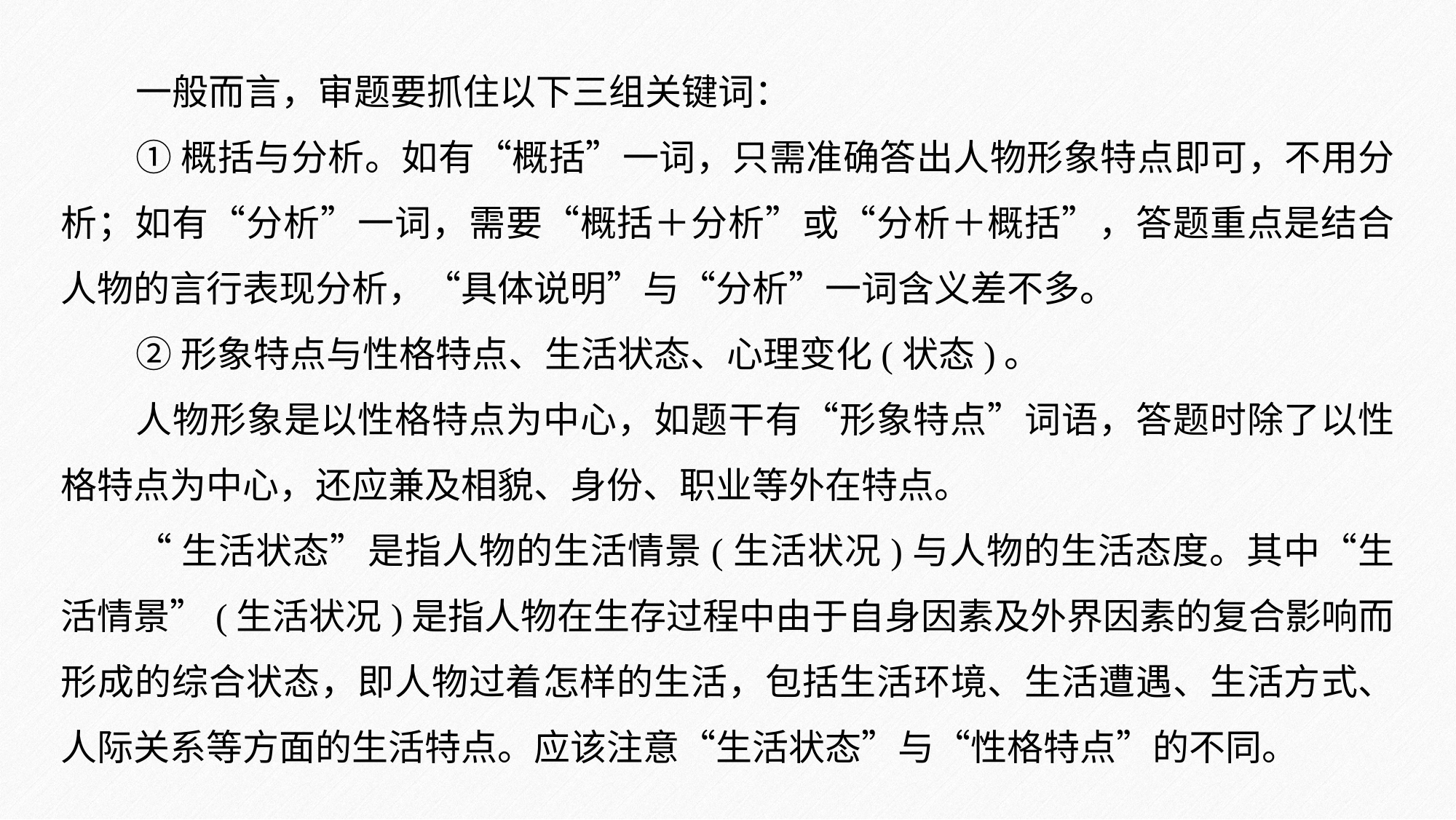

一般而言，审题要抓住以下三组关键词：
①概括与分析。如有“概括”一词，只需准确答出人物形象特点即可，不用分析；如有“分析”一词，需要“概括＋分析”或“分析＋概括”，答题重点是结合人物的言行表现分析，“具体说明”与“分析”一词含义差不多。
②形象特点与性格特点、生活状态、心理变化(状态)。
人物形象是以性格特点为中心，如题干有“形象特点”词语，答题时除了以性格特点为中心，还应兼及相貌、身份、职业等外在特点。
“生活状态”是指人物的生活情景(生活状况)与人物的生活态度。其中“生活情景”(生活状况)是指人物在生存过程中由于自身因素及外界因素的复合影响而形成的综合状态，即人物过着怎样的生活，包括生活环境、生活遭遇、生活方式、人际关系等方面的生活特点。应该注意“生活状态”与“性格特点”的不同。